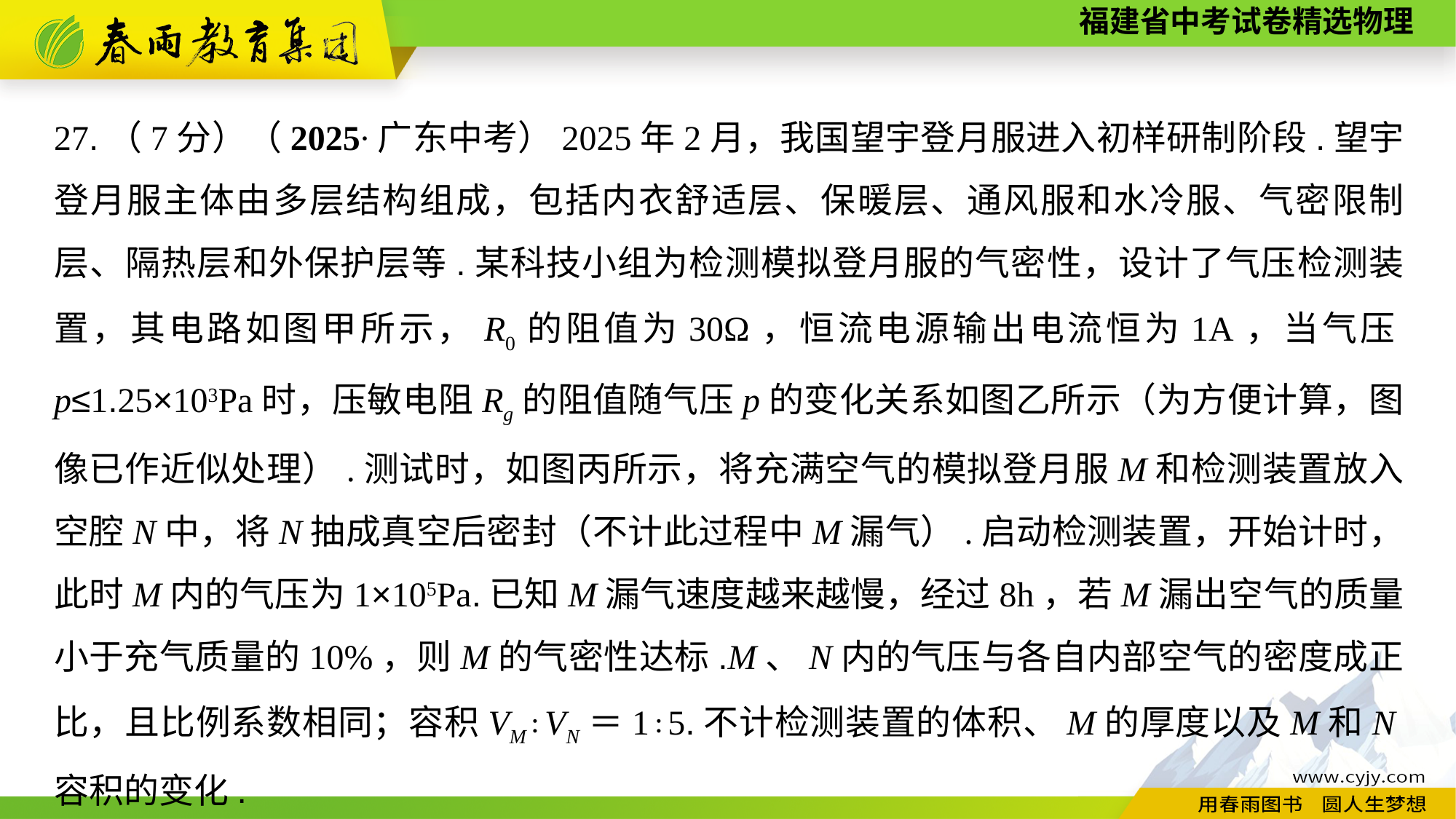

27.（7分）（2025∙广东中考）2025年2月，我国望宇登月服进入初样研制阶段.望宇登月服主体由多层结构组成，包括内衣舒适层、保暖层、通风服和水冷服、气密限制层、隔热层和外保护层等.某科技小组为检测模拟登月服的气密性，设计了气压检测装置，其电路如图甲所示，R0的阻值为30Ω，恒流电源输出电流恒为1A，当气压p≤1.25×103Pa时，压敏电阻Rg的阻值随气压p的变化关系如图乙所示（为方便计算，图像已作近似处理）.测试时，如图丙所示，将充满空气的模拟登月服M和检测装置放入空腔N中，将N抽成真空后密封（不计此过程中M漏气）.启动检测装置，开始计时，此时M内的气压为1×105Pa.已知M漏气速度越来越慢，经过8h，若M漏出空气的质量小于充气质量的10%，则M的气密性达标.M、N内的气压与各自内部空气的密度成正比，且比例系数相同；容积VM∶VN＝1∶5.不计检测装置的体积、M的厚度以及M和N容积的变化.